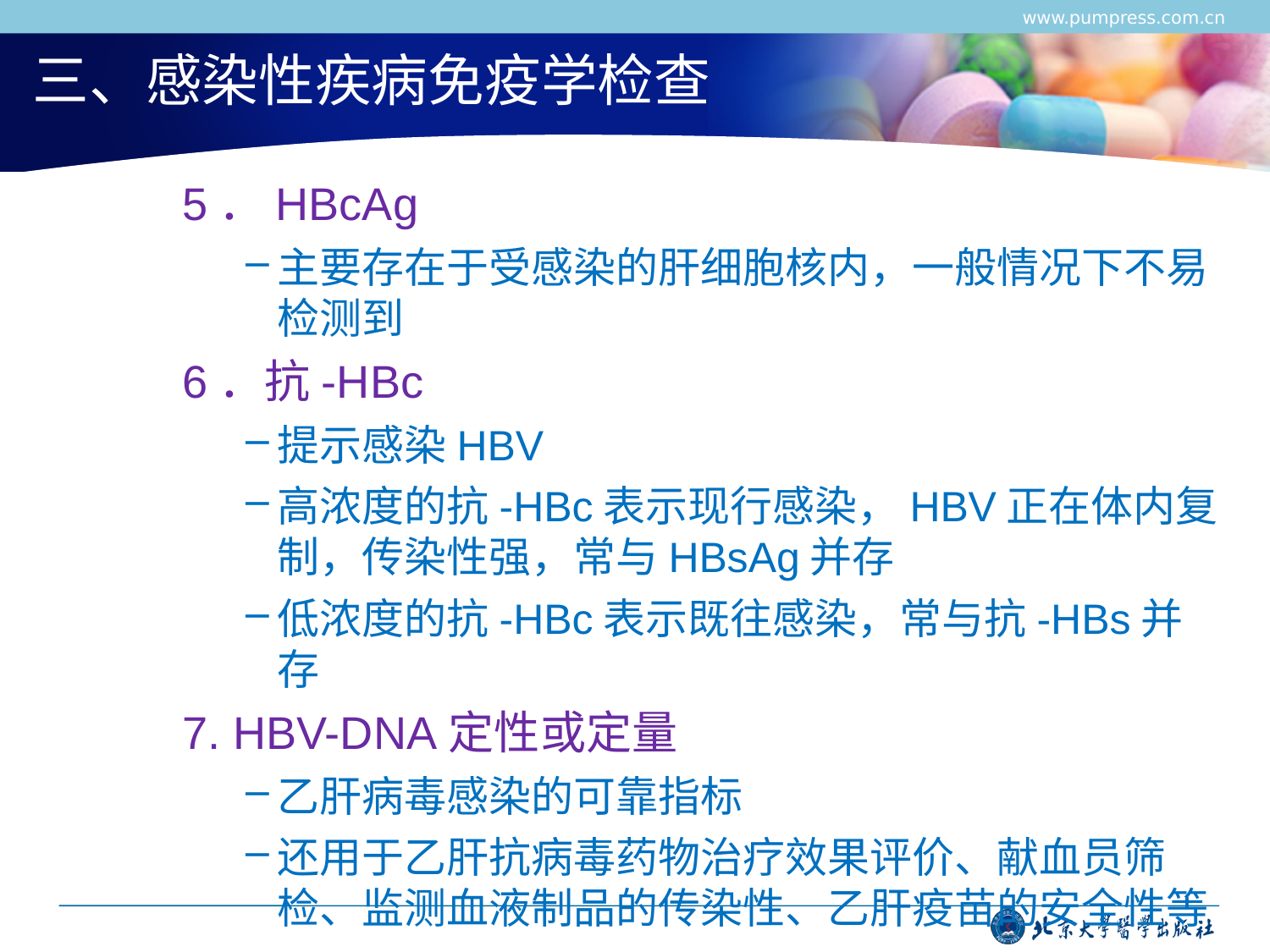

www.pumpress.com.cn
# 三、感染性疾病免疫学检查
5．HBcAg
主要存在于受感染的肝细胞核内，一般情况下不易检测到
6．抗-HBc
提示感染HBV
高浓度的抗-HBc表示现行感染，HBV正在体内复制，传染性强，常与HBsAg并存
低浓度的抗-HBc表示既往感染，常与抗-HBs并存
7. HBV-DNA定性或定量
乙肝病毒感染的可靠指标
还用于乙肝抗病毒药物治疗效果评价、献血员筛检、监测血液制品的传染性、乙肝疫苗的安全性等